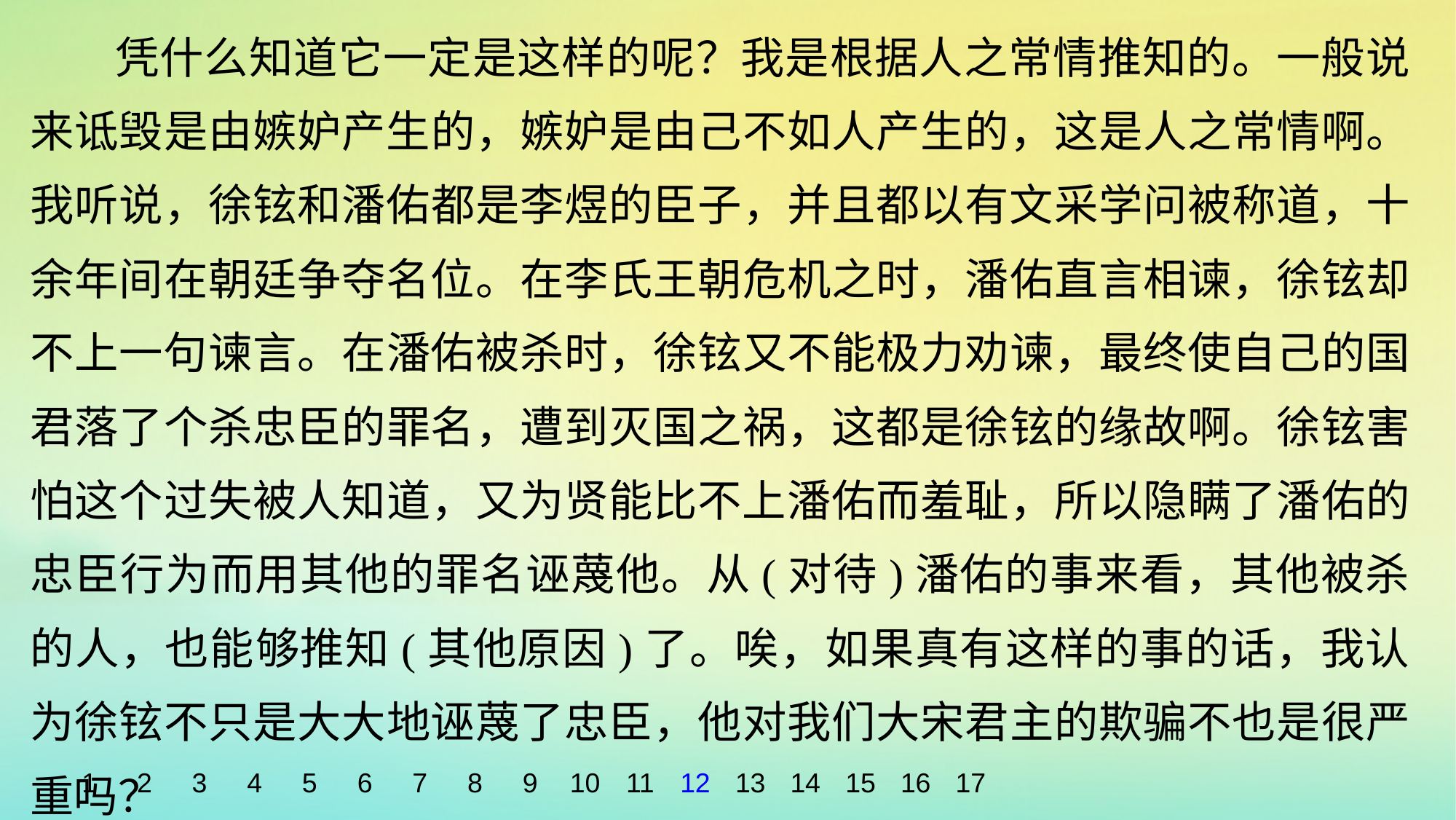

凭什么知道它一定是这样的呢？我是根据人之常情推知的。一般说来诋毁是由嫉妒产生的，嫉妒是由己不如人产生的，这是人之常情啊。我听说，徐铉和潘佑都是李煜的臣子，并且都以有文采学问被称道，十余年间在朝廷争夺名位。在李氏王朝危机之时，潘佑直言相谏，徐铉却不上一句谏言。在潘佑被杀时，徐铉又不能极力劝谏，最终使自己的国君落了个杀忠臣的罪名，遭到灭国之祸，这都是徐铉的缘故啊。徐铉害怕这个过失被人知道，又为贤能比不上潘佑而羞耻，所以隐瞒了潘佑的忠臣行为而用其他的罪名诬蔑他。从(对待)潘佑的事来看，其他被杀的人，也能够推知(其他原因)了。唉，如果真有这样的事的话，我认为徐铉不只是大大地诬蔑了忠臣，他对我们大宋君主的欺骗不也是很严重吗？
1
2
3
4
5
6
7
8
9
10
11
12
13
14
15
16
17